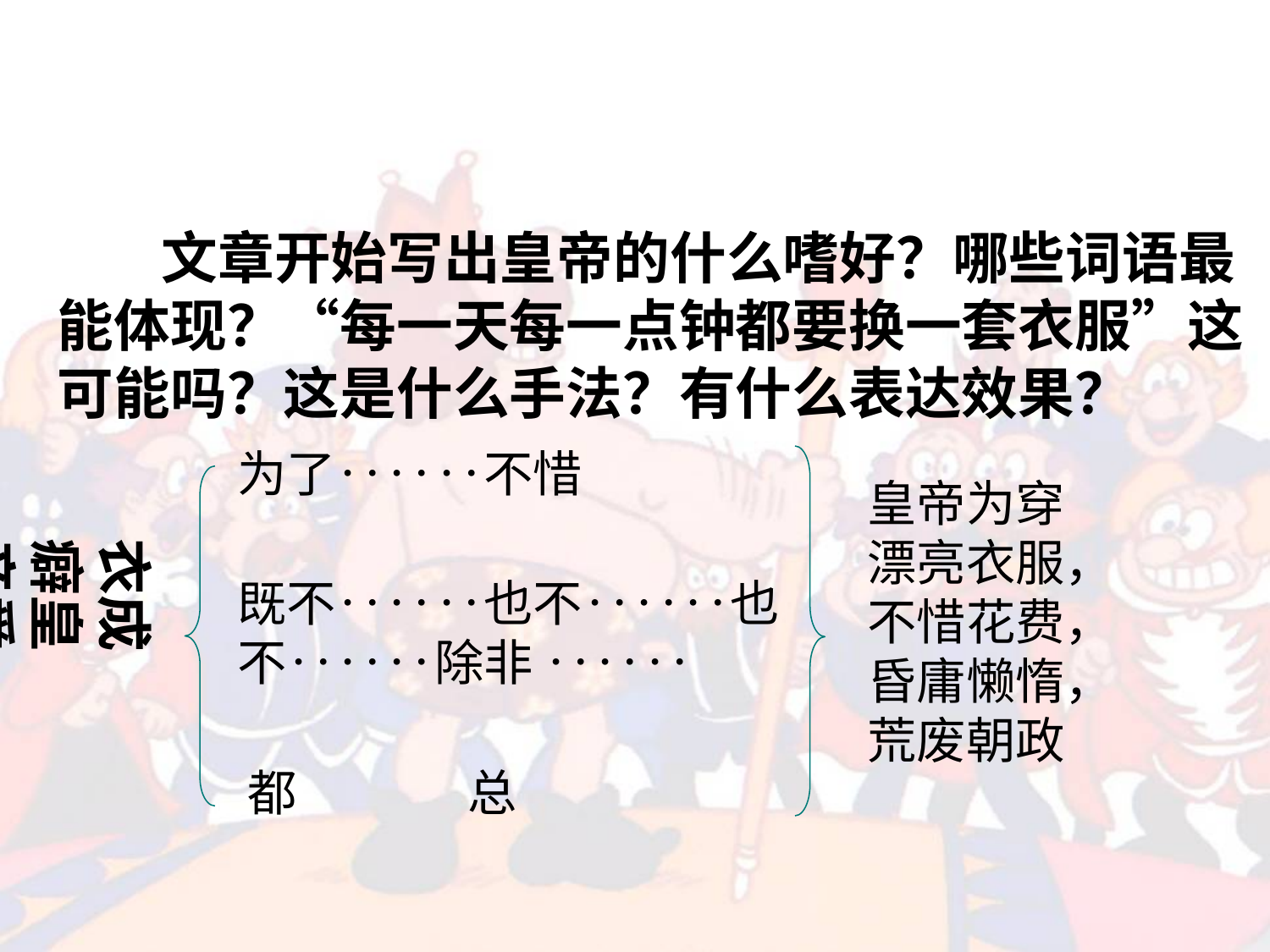

文章开始写出皇帝的什么嗜好？哪些词语最能体现？“每一天每一点钟都要换一套衣服”这可能吗？这是什么手法？有什么表达效果？
为了‥‥‥不惜

皇帝为穿漂亮衣服，不惜花费，昏庸懒惰，荒废朝政

衣成癖皇帝爱
既不‥‥‥也不‥‥‥也不‥‥‥除非 ‥‥‥
都
总